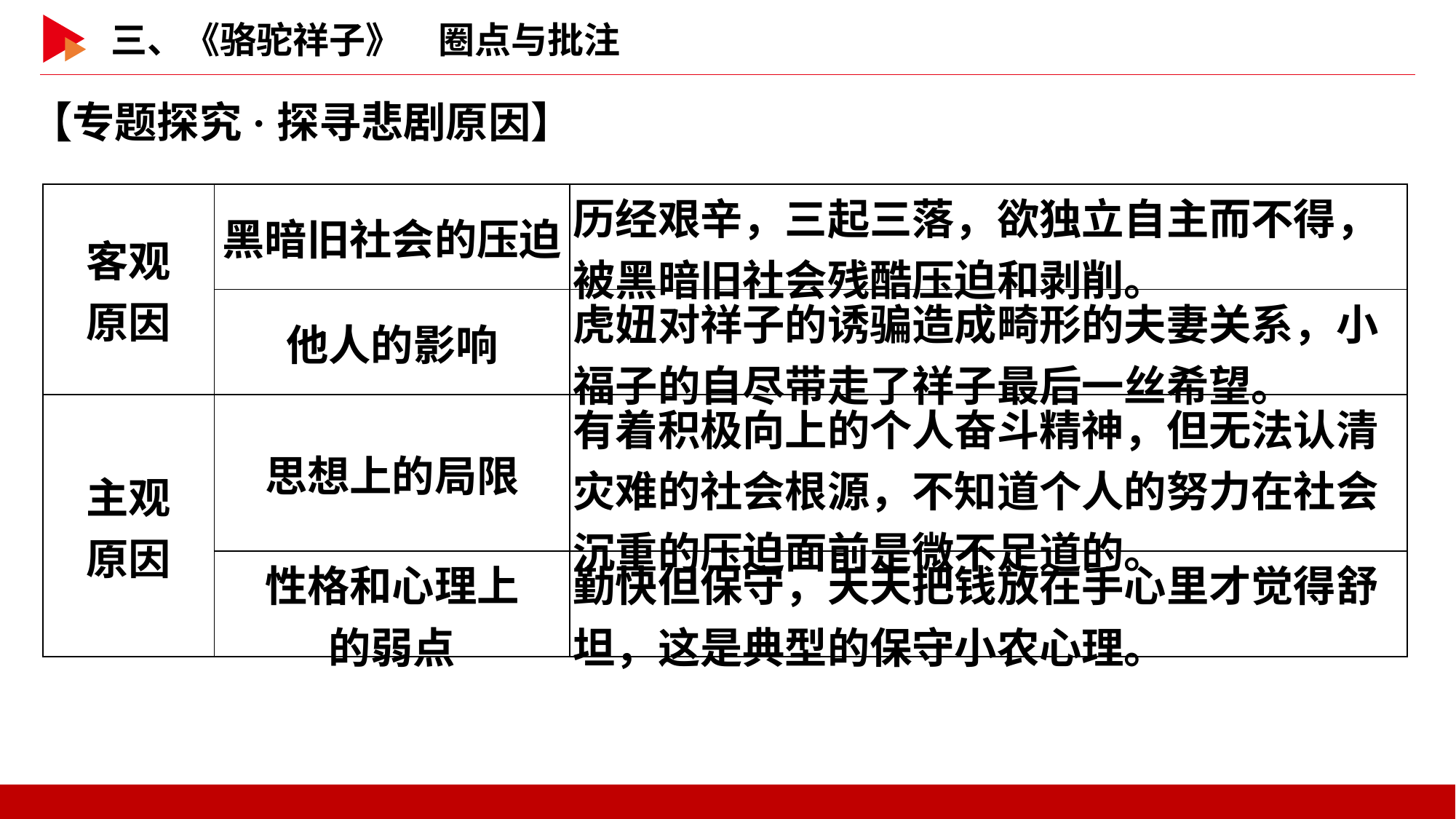

【专题探究·探寻悲剧原因】
| 客观 原因 | 黑暗旧社会的压迫 | 历经艰辛，三起三落，欲独立自主而不得，被黑暗旧社会残酷压迫和剥削。 |
| --- | --- | --- |
|  | 他人的影响 | 虎妞对祥子的诱骗造成畸形的夫妻关系，小福子的自尽带走了祥子最后一丝希望。 |
| 主观 原因 | 思想上的局限 | 有着积极向上的个人奋斗精神，但无法认清灾难的社会根源，不知道个人的努力在社会沉重的压迫面前是微不足道的。 |
|  | 性格和心理上 的弱点 | 勤快但保守，天天把钱放在手心里才觉得舒坦，这是典型的保守小农心理。 |